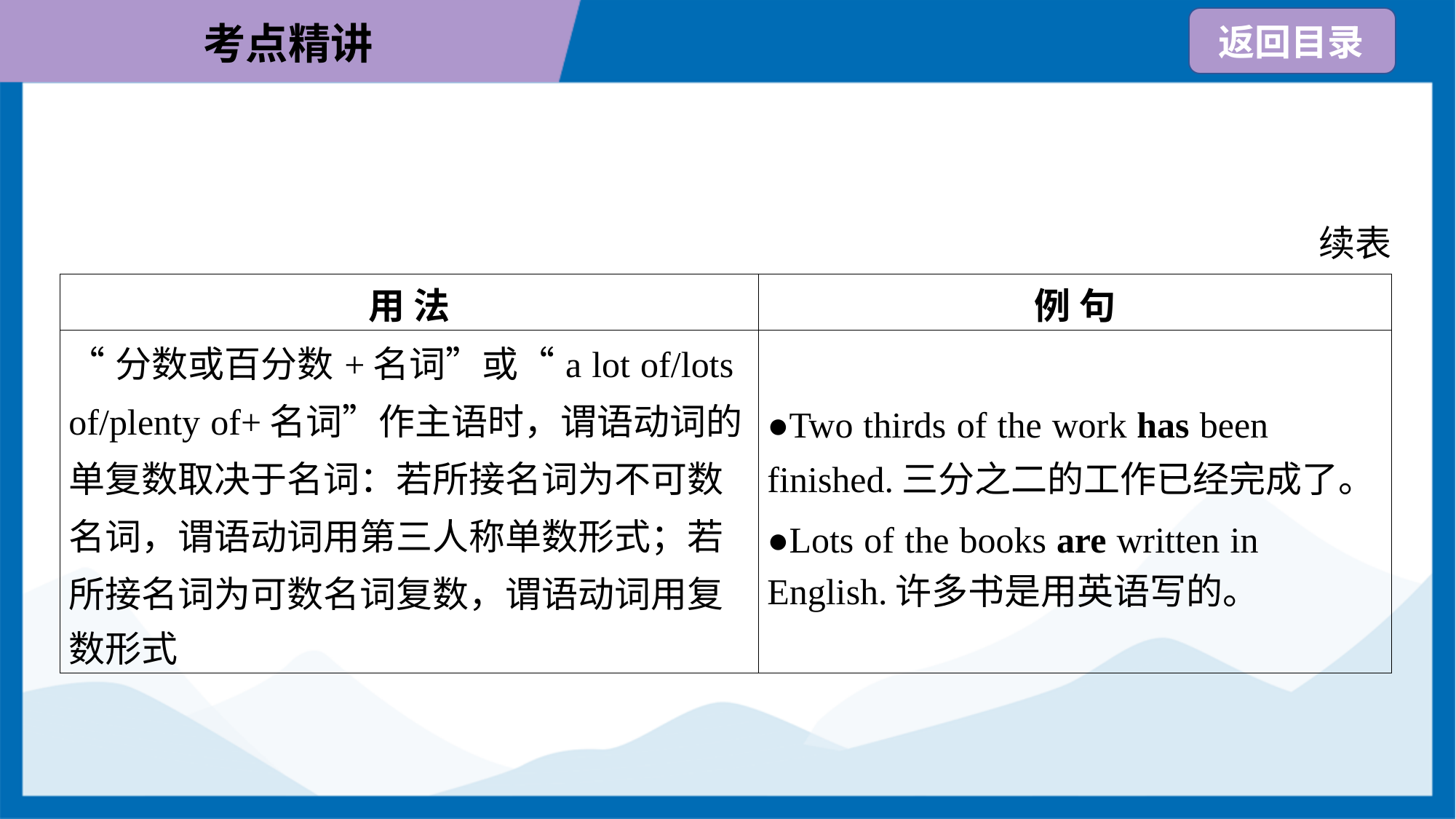

续表
| 用 法 | 例 句 |
| --- | --- |
| “分数或百分数+名词”或“a lot of/lots of/plenty of+名词”作主语时，谓语动词的 单复数取决于名词：若所接名词为不可数 名词，谓语动词用第三人称单数形式；若 所接名词为可数名词复数，谓语动词用复 数形式 | ●Two thirds of the work has been finished.三分之二的工作已经完成了。 ●Lots of the books are written in English.许多书是用英语写的。 |